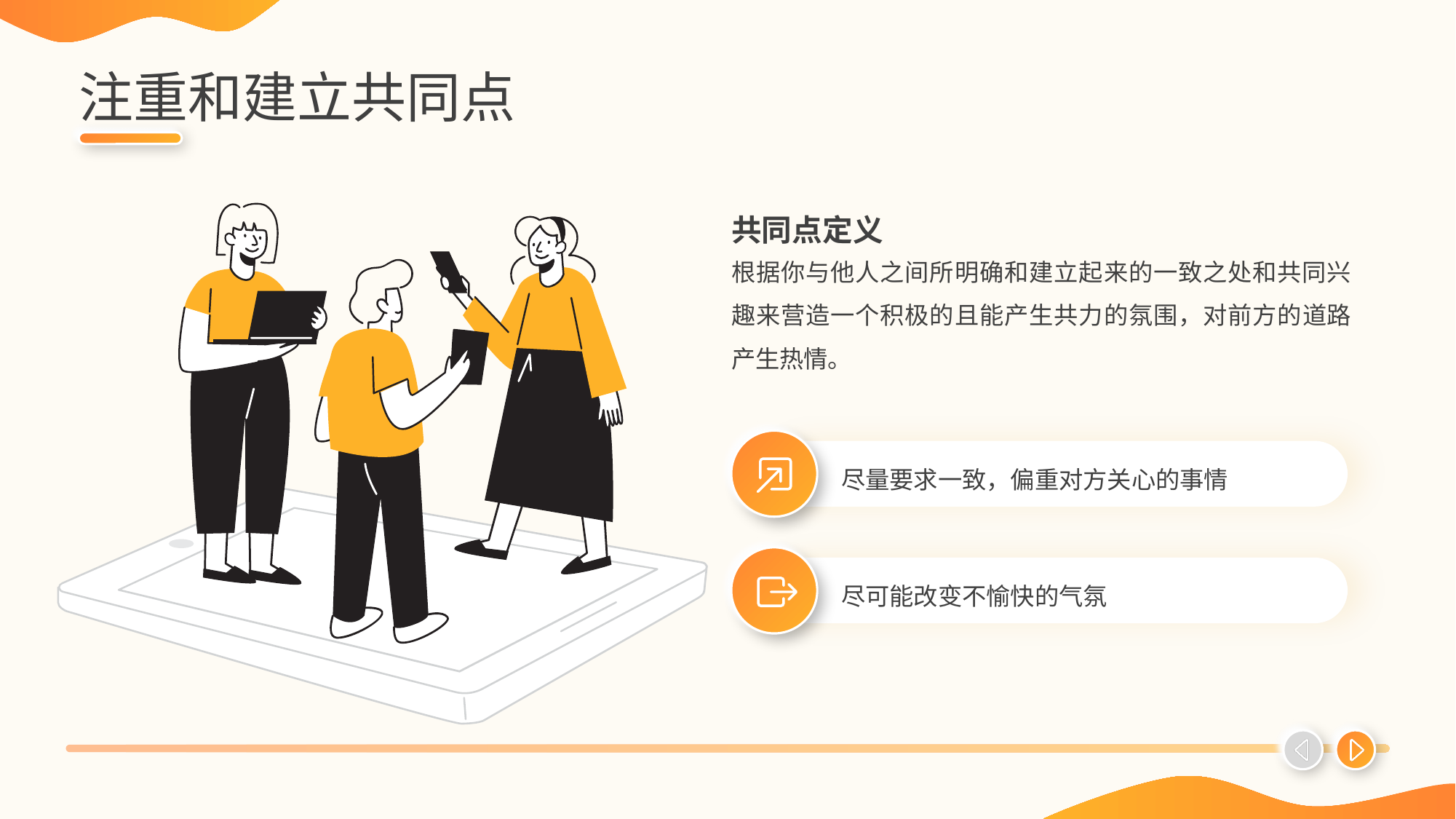

# 注重和建立共同点
共同点定义

根据你与他人之间所明确和建立起来的一致之处和共同兴趣来营造一个积极的且能产生共力的氛围，对前方的道路产生热情。

尽量要求一致，偏重对方关心的事情

尽可能改变不愉快的气氛